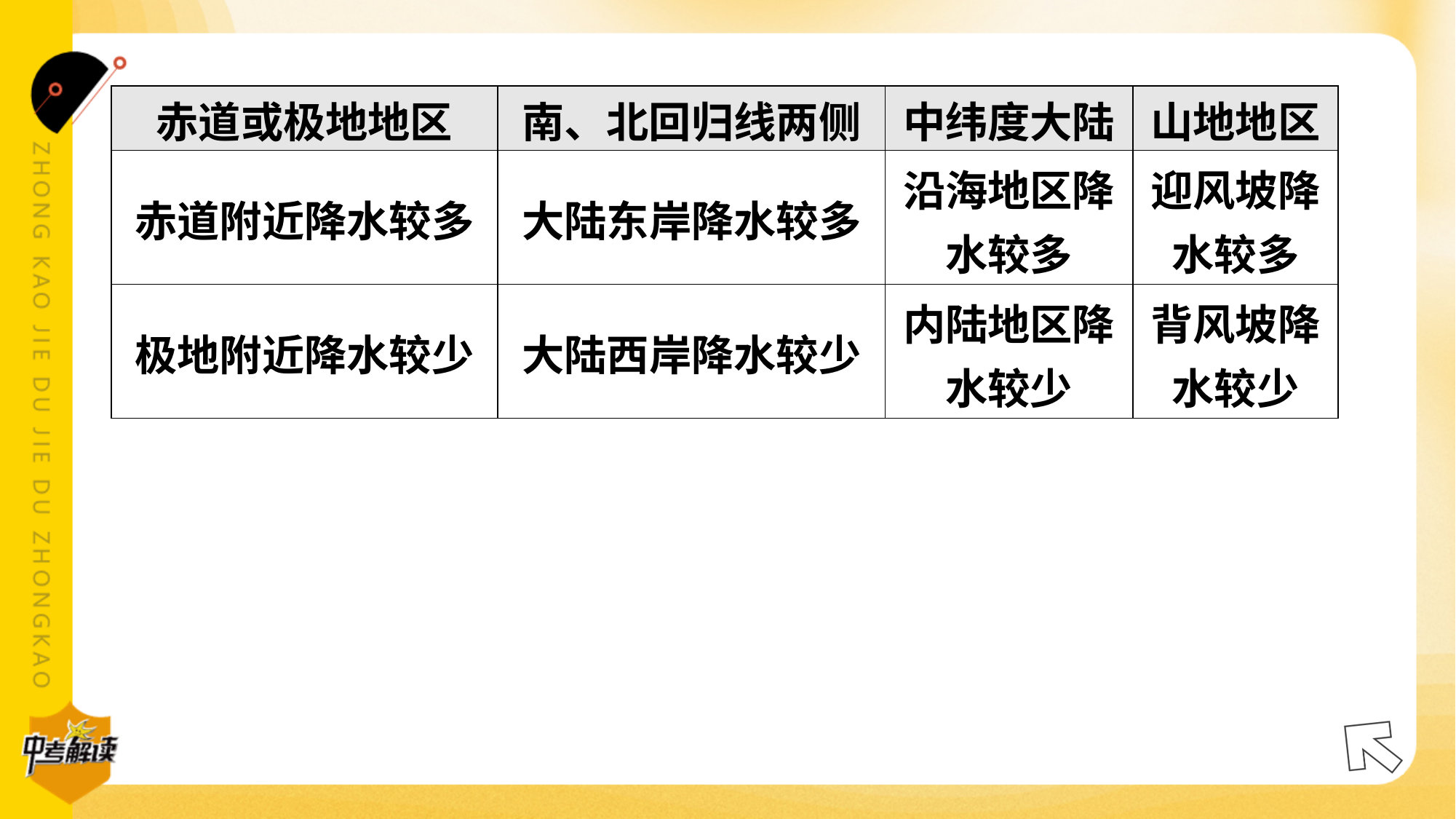

| 赤道或极地地区 | 南、北回归线两侧 | 中纬度大陆 | 山地地区 |
| --- | --- | --- | --- |
| 赤道附近降水较多 | 大陆东岸降水较多 | 沿海地区降 水较多 | 迎风坡降 水较多 |
| 极地附近降水较少 | 大陆西岸降水较少 | 内陆地区降 水较少 | 背风坡降 水较少 |